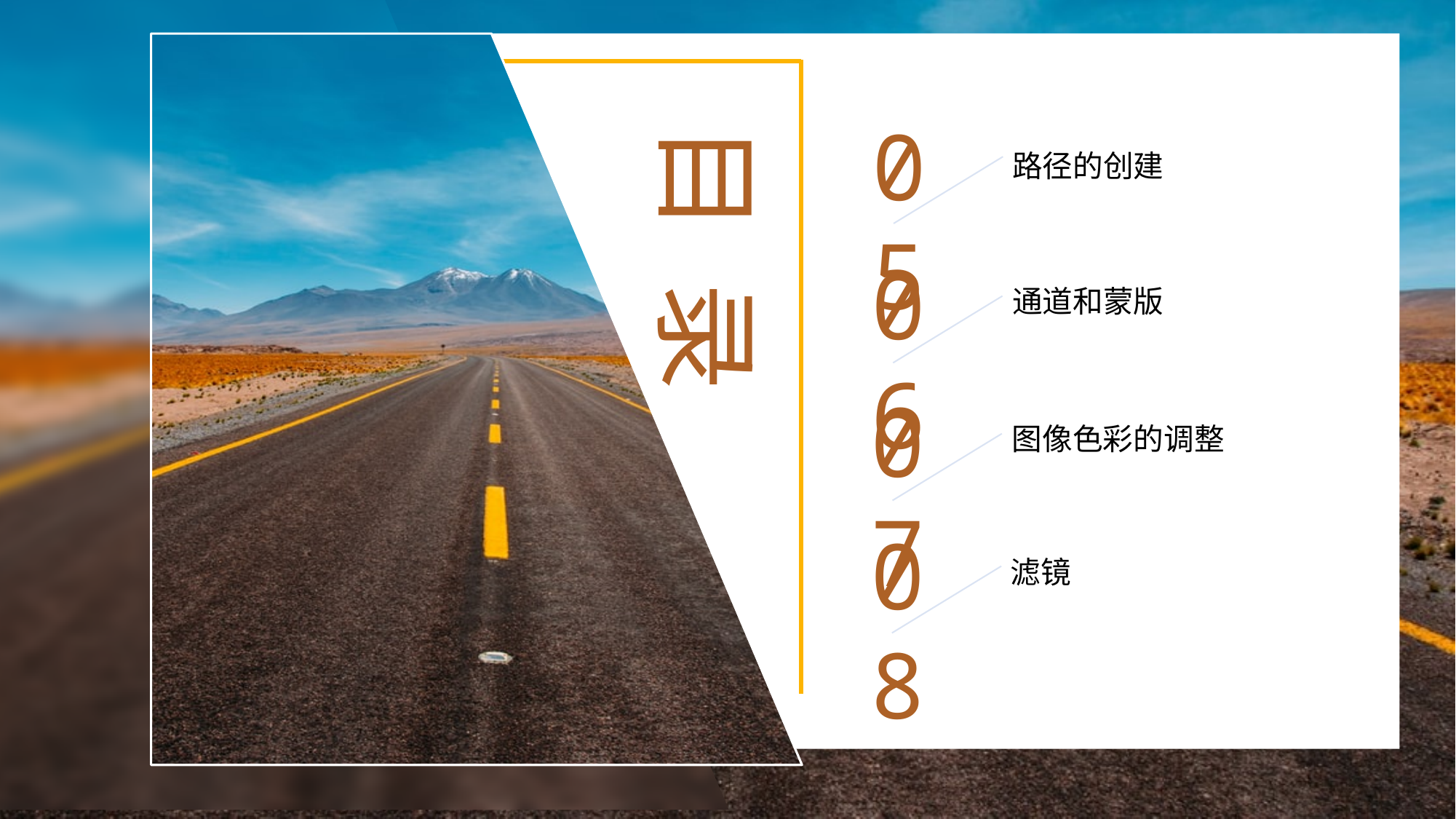

05
路径的创建
06
通道和蒙版
07
图像色彩的调整
08
滤镜